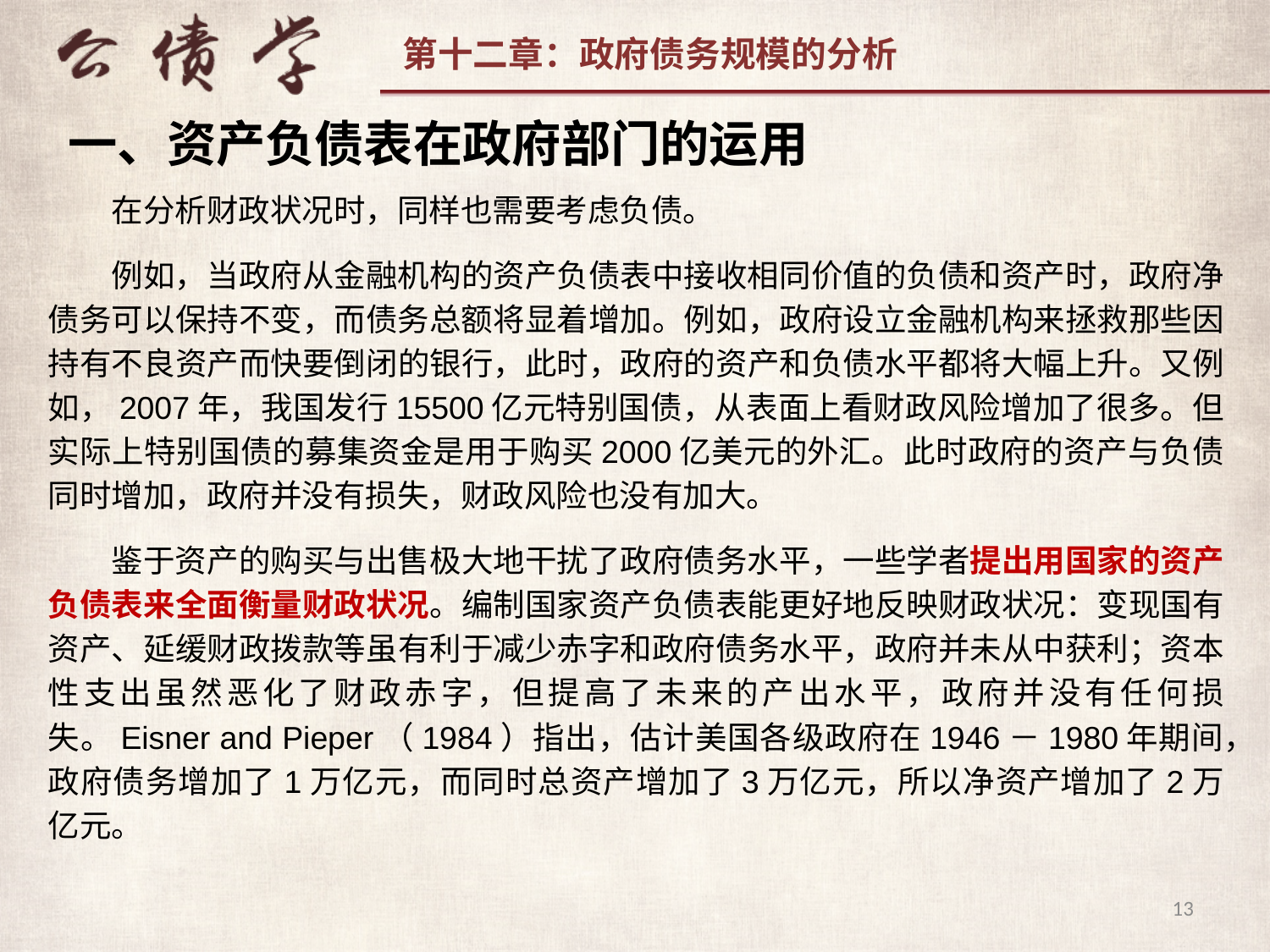

一、资产负债表在政府部门的运用
在分析财政状况时，同样也需要考虑负债。
例如，当政府从金融机构的资产负债表中接收相同价值的负债和资产时，政府净债务可以保持不变，而债务总额将显着增加。例如，政府设立金融机构来拯救那些因持有不良资产而快要倒闭的银行，此时，政府的资产和负债水平都将大幅上升。又例如，2007年，我国发行15500亿元特别国债，从表面上看财政风险增加了很多。但实际上特别国债的募集资金是用于购买2000亿美元的外汇。此时政府的资产与负债同时增加，政府并没有损失，财政风险也没有加大。
鉴于资产的购买与出售极大地干扰了政府债务水平，一些学者提出用国家的资产负债表来全面衡量财政状况。编制国家资产负债表能更好地反映财政状况：变现国有资产、延缓财政拨款等虽有利于减少赤字和政府债务水平，政府并未从中获利；资本性支出虽然恶化了财政赤字，但提高了未来的产出水平，政府并没有任何损失。Eisner and Pieper（1984）指出，估计美国各级政府在1946－1980年期间，政府债务增加了1万亿元，而同时总资产增加了3万亿元，所以净资产增加了2万亿元。
13